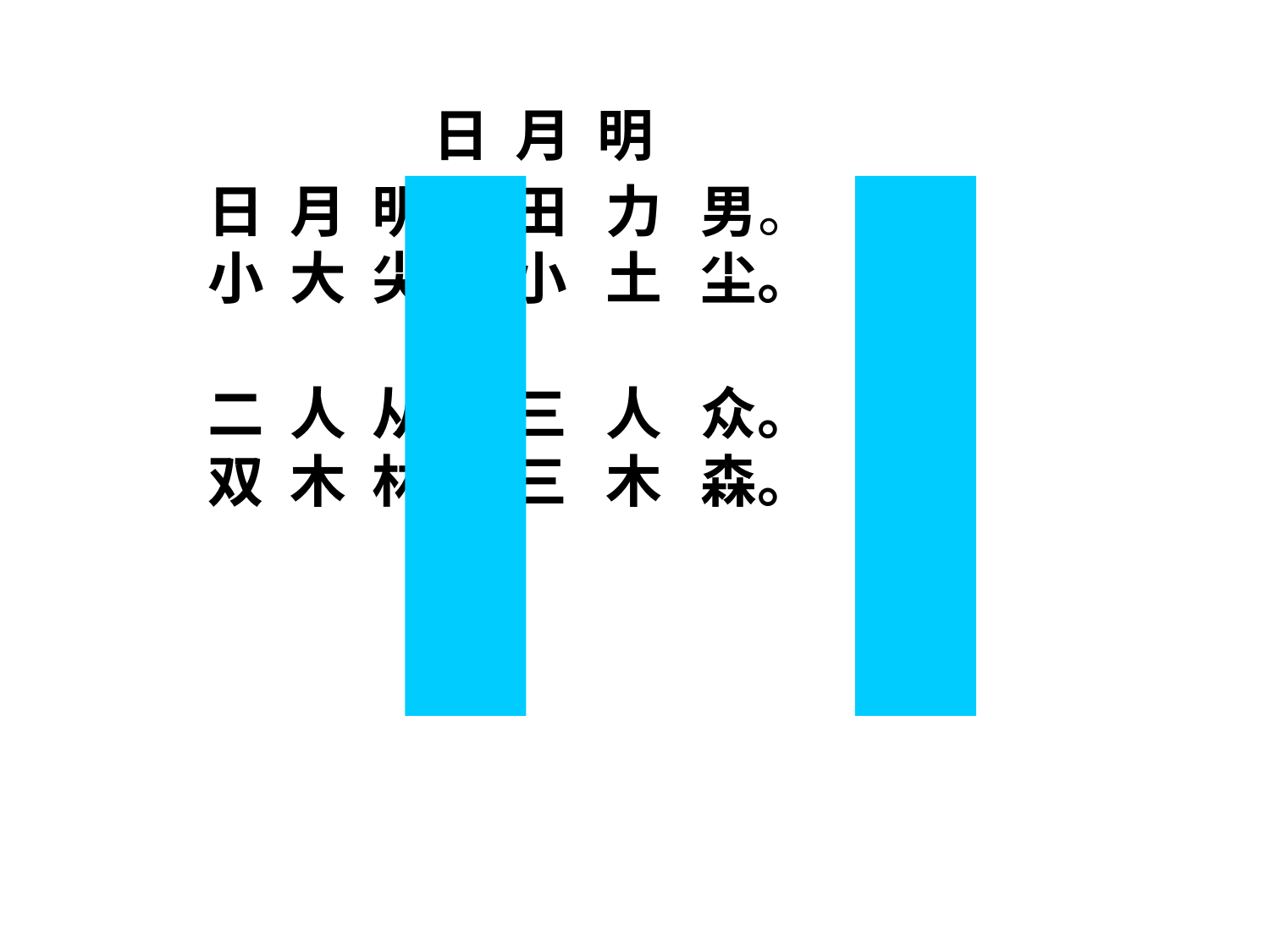

日  月  明
日  月  明，  田   力   男。
小  大  尖，  小   土   尘。

二  人  从，  三   人   众。
双  木  林，  三   木   森。

15